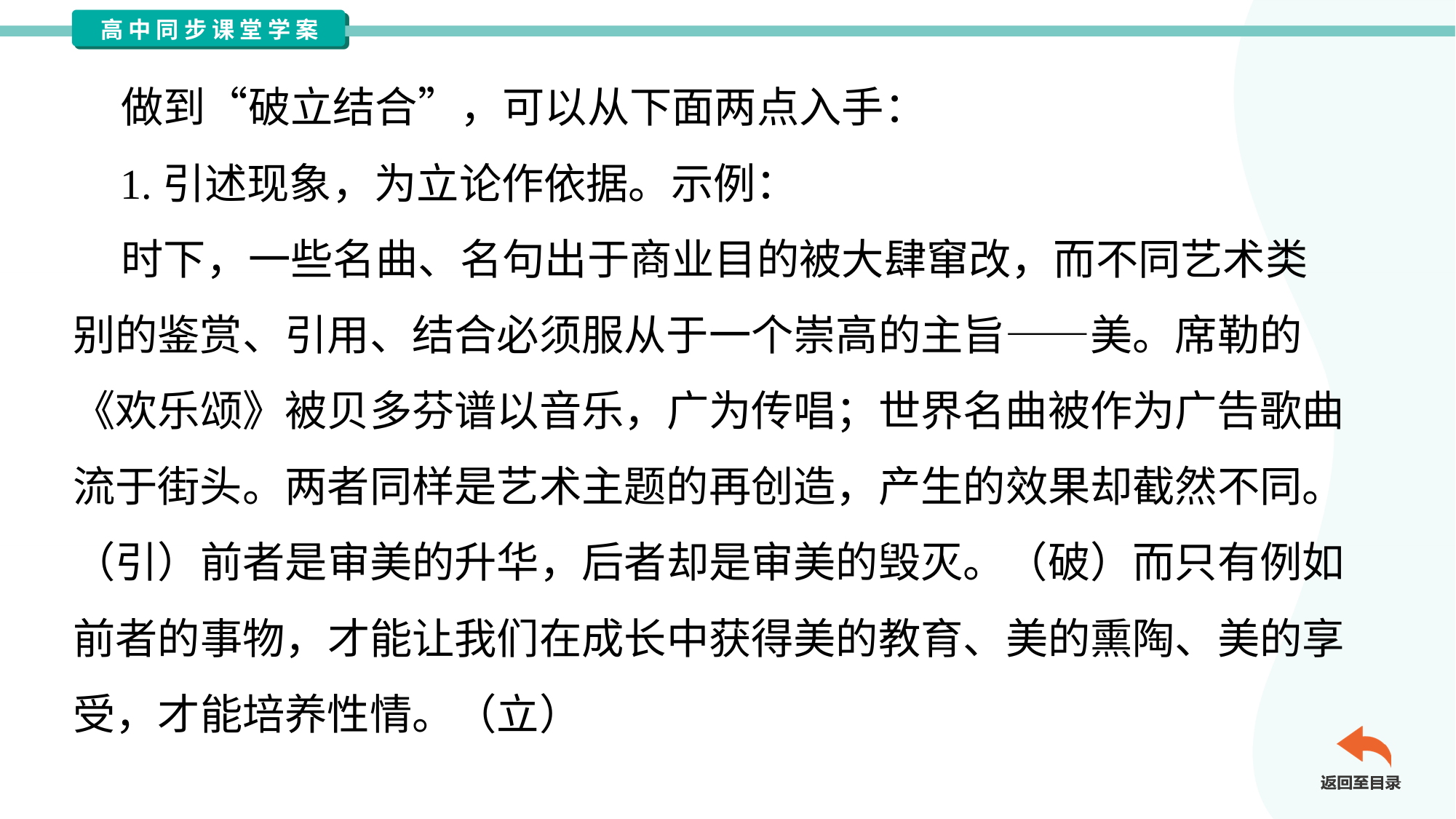

做到“破立结合”，可以从下面两点入手：
    1.引述现象，为立论作依据。示例：
    时下，一些名曲、名句出于商业目的被大肆窜改，而不同艺术类
别的鉴赏、引用、结合必须服从于一个崇高的主旨——美。席勒的
《欢乐颂》被贝多芬谱以音乐，广为传唱；世界名曲被作为广告歌曲
流于街头。两者同样是艺术主题的再创造，产生的效果却截然不同。
（引）前者是审美的升华，后者却是审美的毁灭。（破）而只有例如
前者的事物，才能让我们在成长中获得美的教育、美的熏陶、美的享
受，才能培养性情。（立）